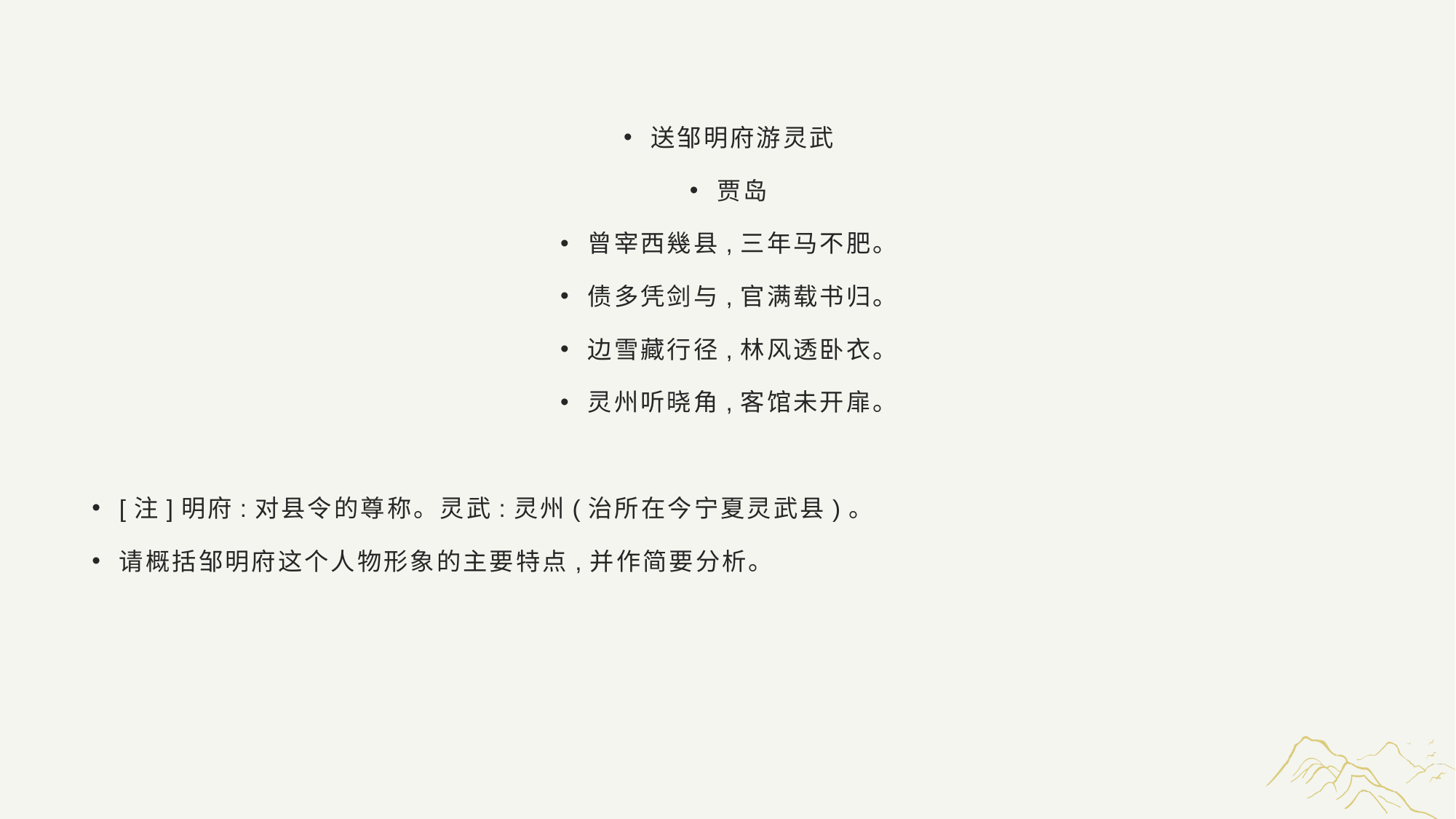

#
送邹明府游灵武
贾岛
曾宰西幾县,三年马不肥。
债多凭剑与,官满载书归。
边雪藏行径,林风透卧衣。
灵州听晓角,客馆未开扉。

[注]明府:对县令的尊称。灵武:灵州(治所在今宁夏灵武县)。
请概括邹明府这个人物形象的主要特点,并作简要分析。